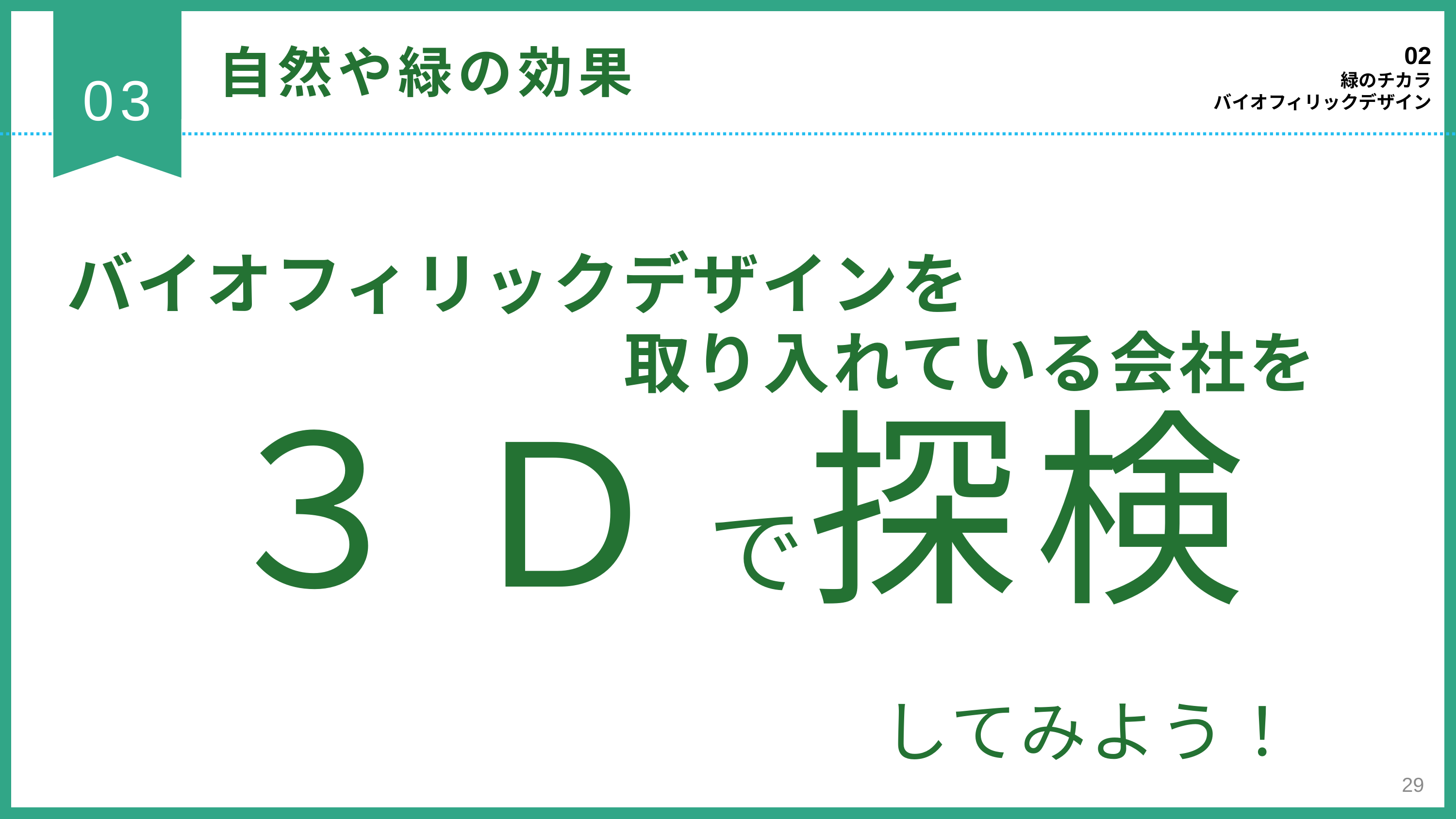

02
緑のチカラ
バイオフィリックデザイン
自然や緑の効果
03

バイオフィリックデザインを
　　　　　　　　取り入れている会社を
３Dで探検
してみよう！
29